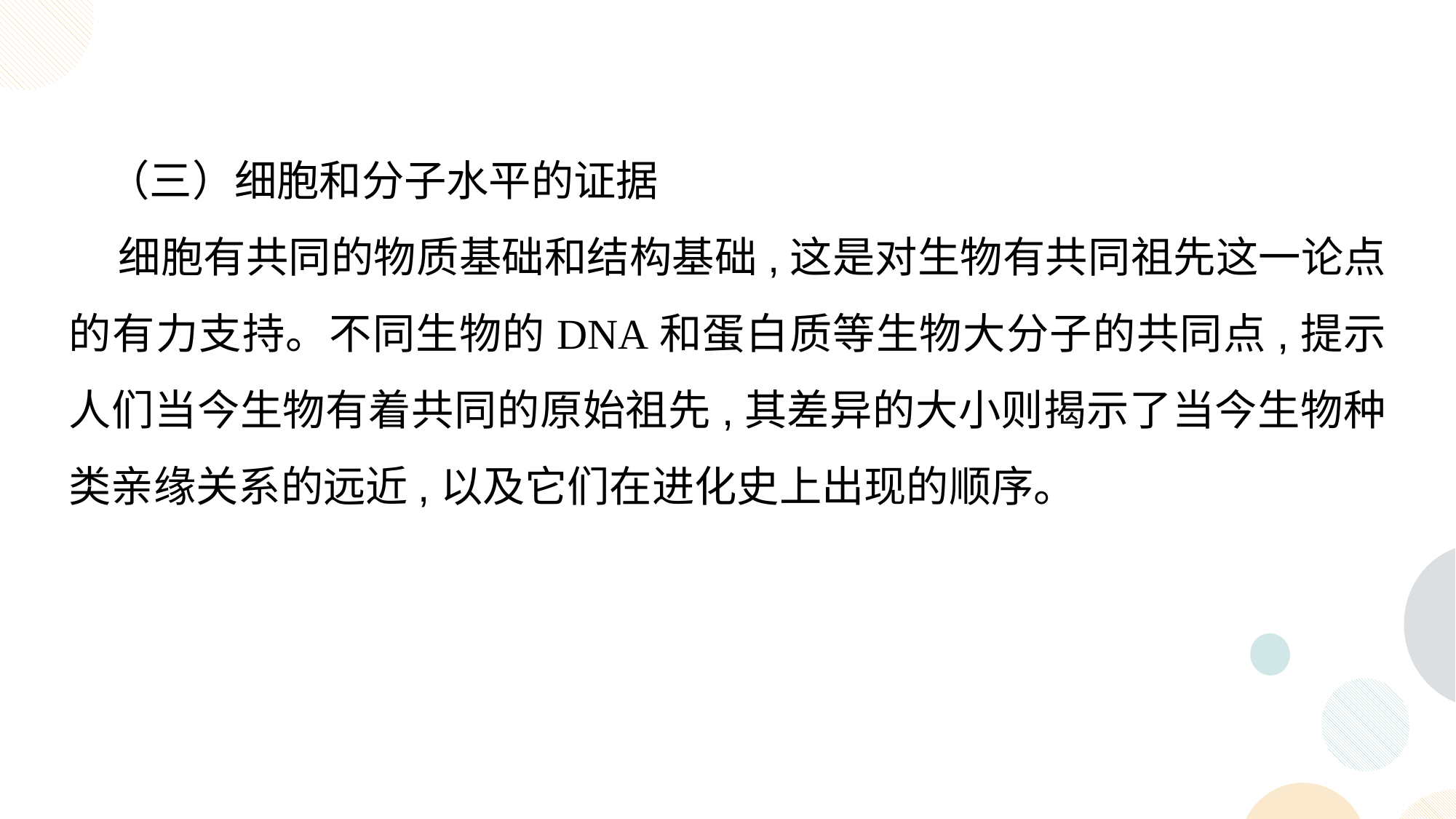

（三）细胞和分子水平的证据
    细胞有共同的物质基础和结构基础,这是对生物有共同祖先这一论点的有力支持。不同生物的DNA和蛋白质等生物大分子的共同点,提示人们当今生物有着共同的原始祖先,其差异的大小则揭示了当今生物种类亲缘关系的远近,以及它们在进化史上出现的顺序。